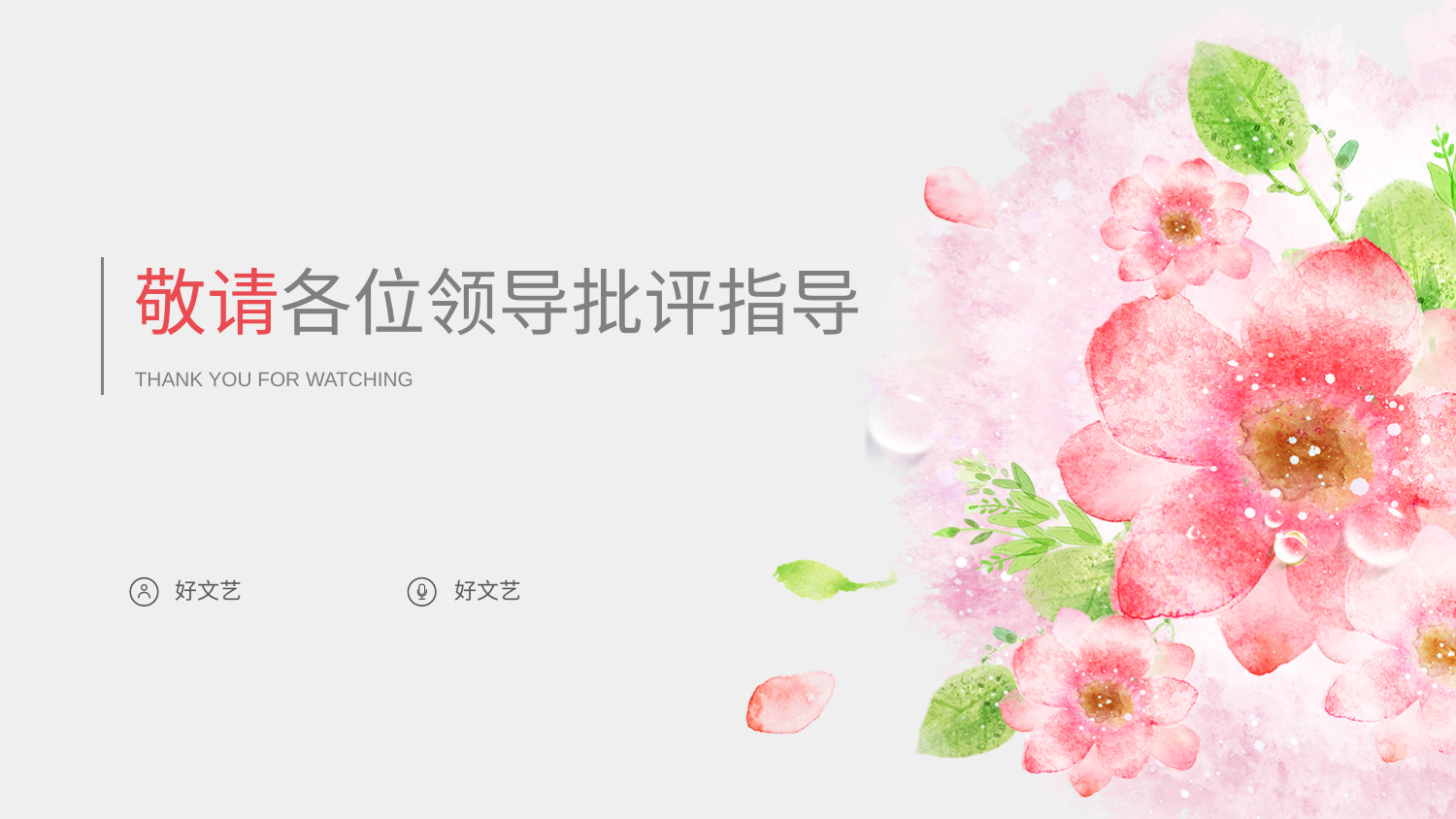

敬请各位领导批评指导
THANK YOU FOR WATCHING
好文艺
好文艺